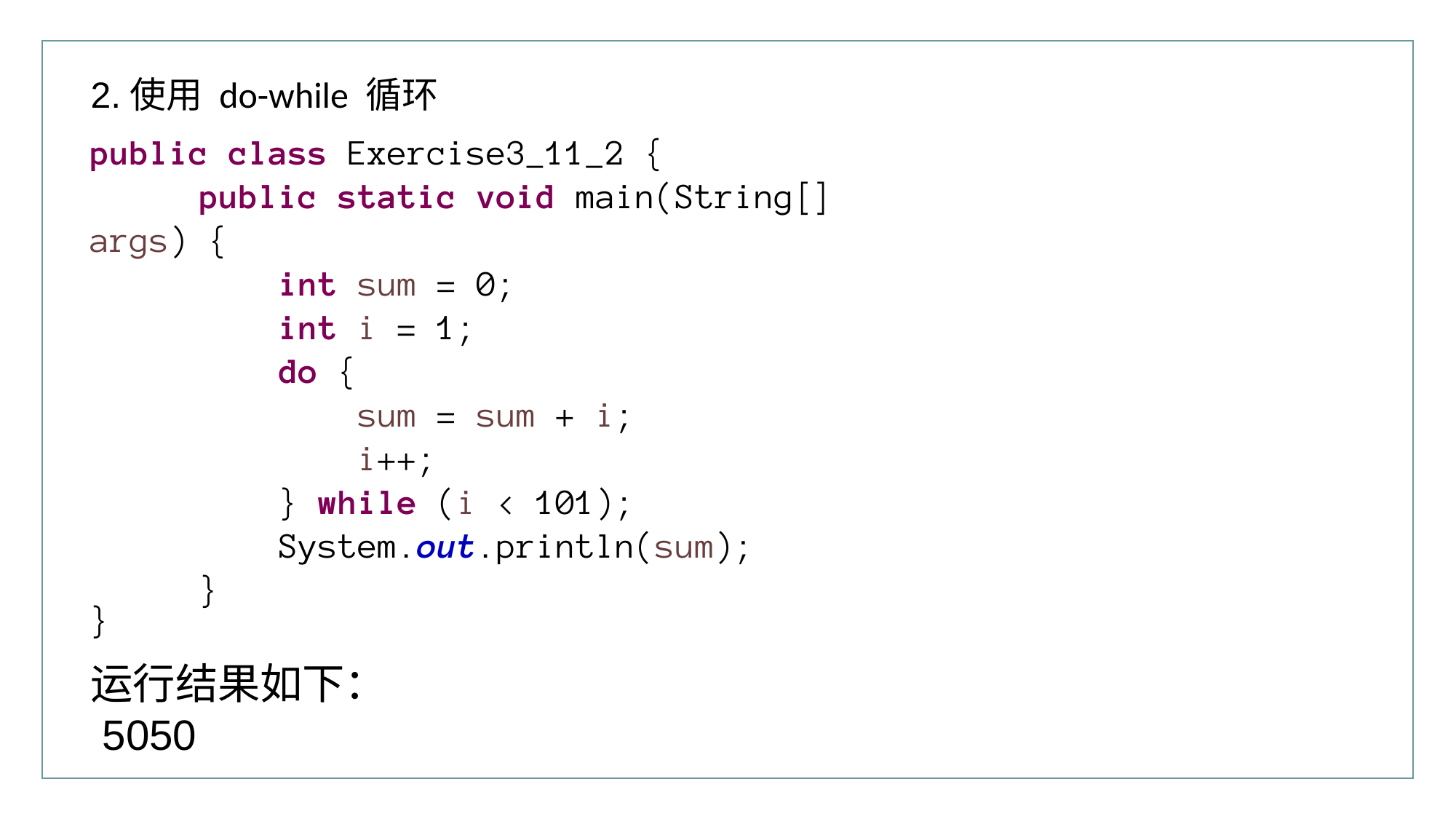

2.使用 do-while 循环
public class Exercise3_11_2 {
	public static void main(String[] args) {
	    int sum = 0;
	    int i = 1;
	    do {
	        sum = sum + i;
	        i++;
	    } while (i < 101);
	    System.out.println(sum);
	}
}
运行结果如下：
 5050